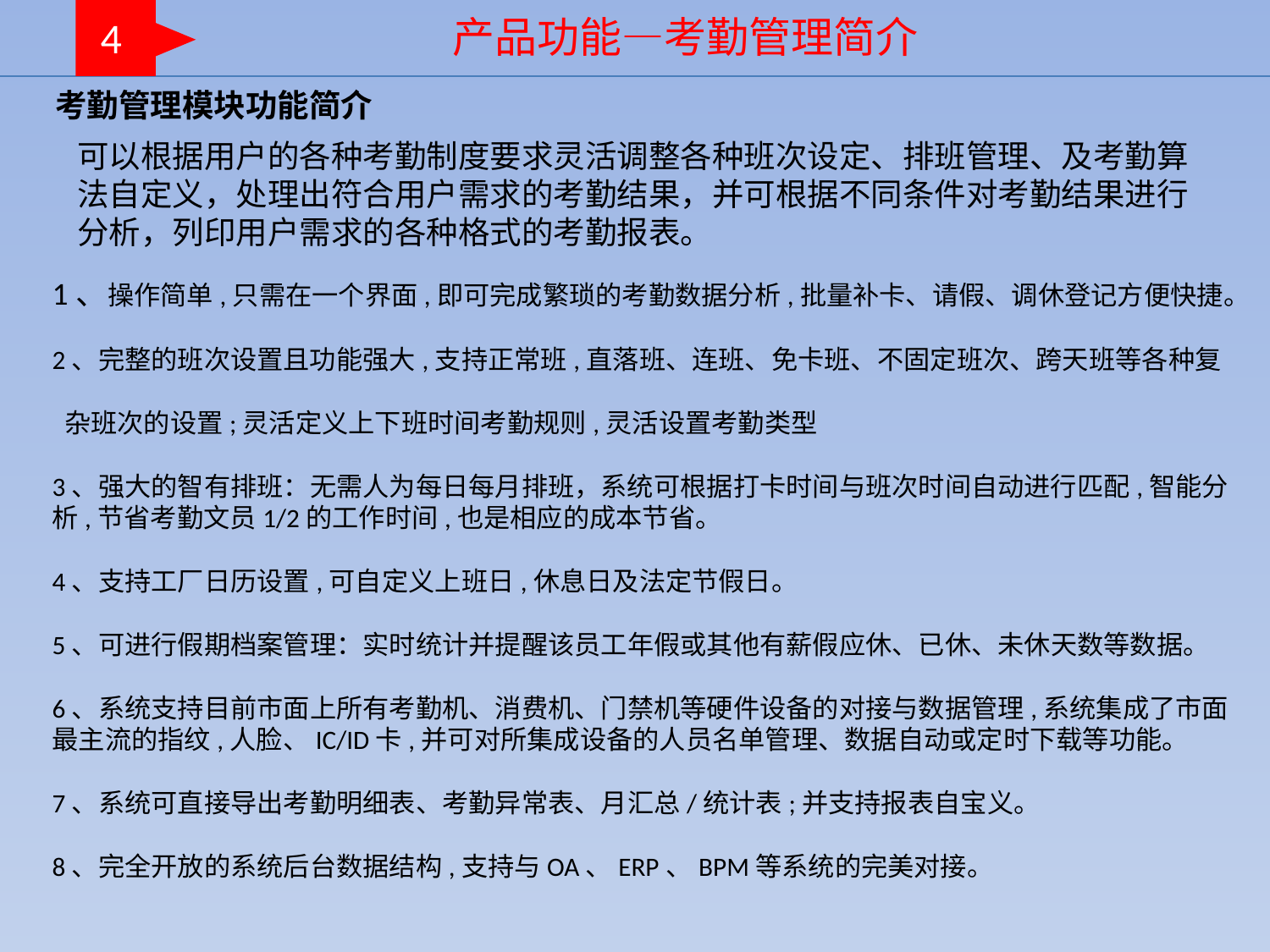

产品功能—考勤管理简介
4

考勤管理模块功能简介
可以根据用户的各种考勤制度要求灵活调整各种班次设定、排班管理、及考勤算法自定义，处理出符合用户需求的考勤结果，并可根据不同条件对考勤结果进行分析，列印用户需求的各种格式的考勤报表。
1、操作简单,只需在一个界面,即可完成繁琐的考勤数据分析,批量补卡、请假、调休登记方便快捷。

2、完整的班次设置且功能强大,支持正常班,直落班、连班、免卡班、不固定班次、跨天班等各种复
 杂班次的设置;灵活定义上下班时间考勤规则,灵活设置考勤类型

3、强大的智有排班：无需人为每日每月排班，系统可根据打卡时间与班次时间自动进行匹配,智能分析,节省考勤文员1/2的工作时间,也是相应的成本节省。

4、支持工厂日历设置,可自定义上班日,休息日及法定节假日。

5、可进行假期档案管理：实时统计并提醒该员工年假或其他有薪假应休、已休、未休天数等数据。

6、系统支持目前市面上所有考勤机、消费机、门禁机等硬件设备的对接与数据管理,系统集成了市面
最主流的指纹,人脸、IC/ID卡,并可对所集成设备的人员名单管理、数据自动或定时下载等功能。

7、系统可直接导出考勤明细表、考勤异常表、月汇总/统计表;并支持报表自宝义。

8、完全开放的系统后台数据结构,支持与OA、ERP、BPM等系统的完美对接。